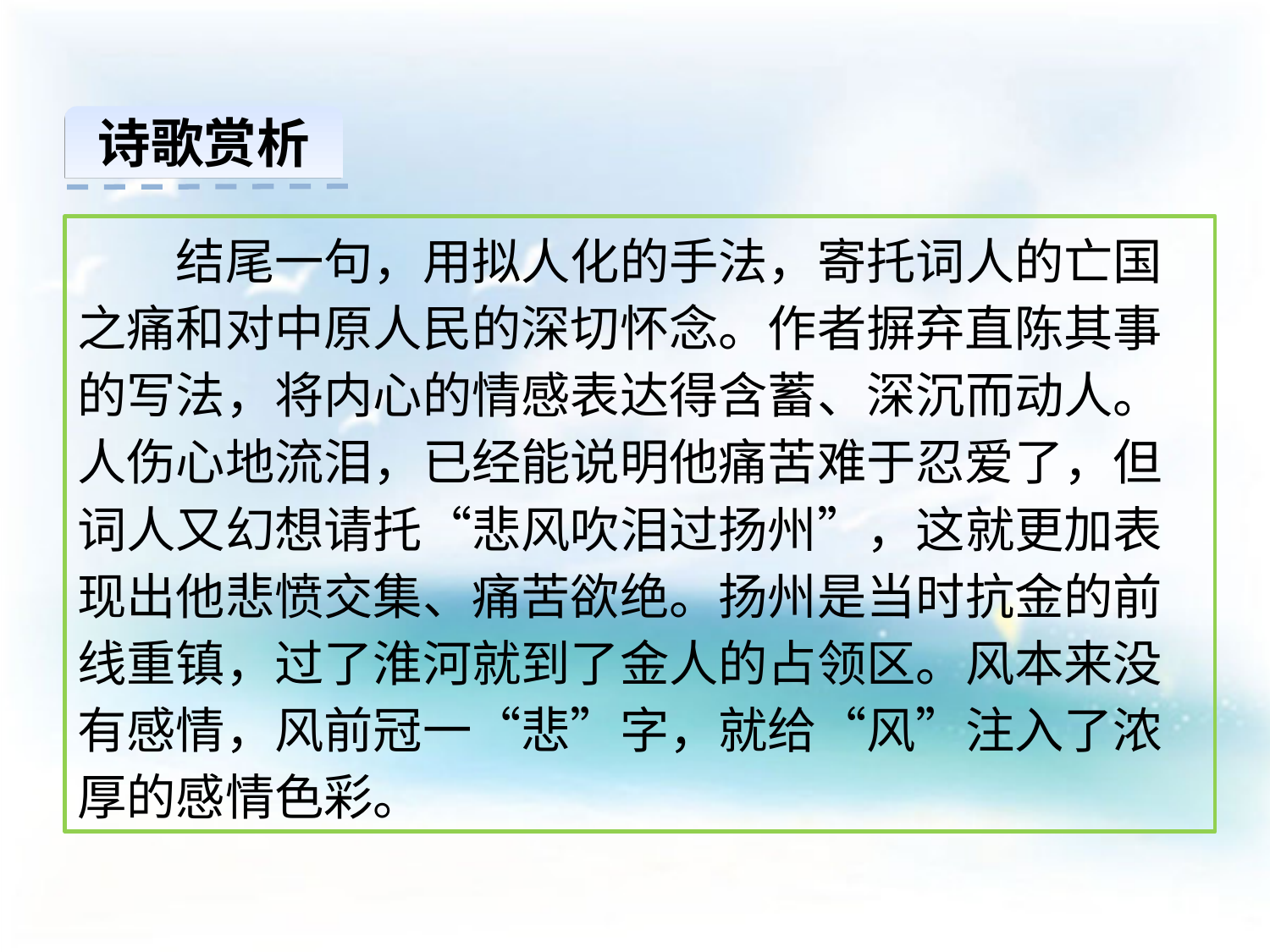

诗歌赏析

　　结尾一句，用拟人化的手法，寄托词人的亡国之痛和对中原人民的深切怀念。作者摒弃直陈其事的写法，将内心的情感表达得含蓄、深沉而动人。人伤心地流泪，已经能说明他痛苦难于忍爱了，但词人又幻想请托“悲风吹泪过扬州”，这就更加表现出他悲愤交集、痛苦欲绝。扬州是当时抗金的前线重镇，过了淮河就到了金人的占领区。风本来没有感情，风前冠一“悲”字，就给“风”注入了浓厚的感情色彩。